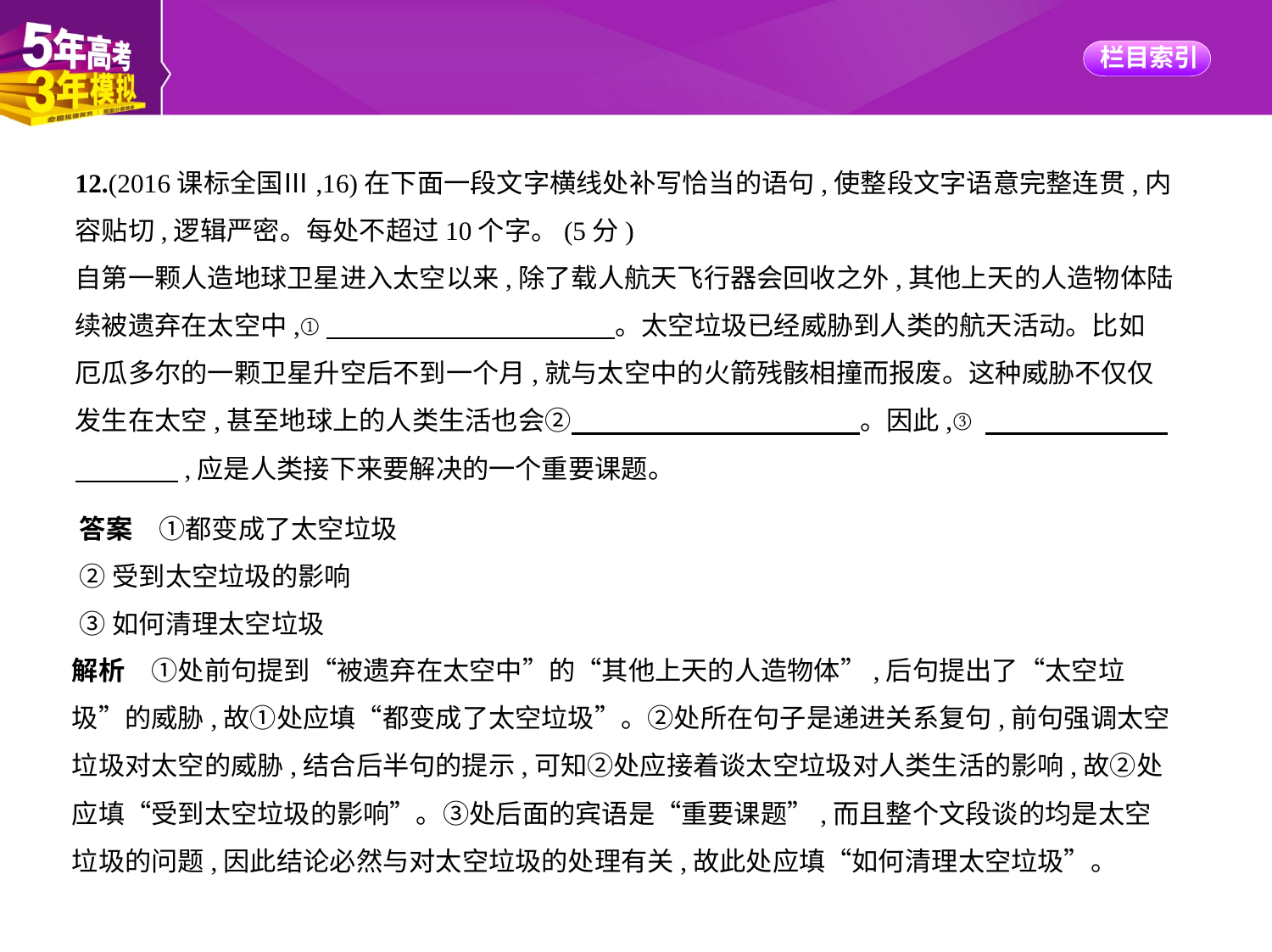

12.(2016课标全国Ⅲ,16)在下面一段文字横线处补写恰当的语句,使整段文字语意完整连贯,内
容贴切,逻辑严密。每处不超过10个字。(5分)
自第一颗人造地球卫星进入太空以来,除了载人航天飞行器会回收之外,其他上天的人造物体陆
续被遗弃在太空中,①　　　　　　　　　　    。太空垃圾已经威胁到人类的航天活动。比如
厄瓜多尔的一颗卫星升空后不到一个月,就与太空中的火箭残骸相撞而报废。这种威胁不仅仅
发生在太空,甚至地球上的人类生活也会②　　　　　　　　　　    。因此,③　　　　　　    
　　　    ,应是人类接下来要解决的一个重要课题。
答案　①都变成了太空垃圾
②受到太空垃圾的影响
③如何清理太空垃圾
解析　①处前句提到“被遗弃在太空中”的“其他上天的人造物体”,后句提出了“太空垃
圾”的威胁,故①处应填“都变成了太空垃圾”。②处所在句子是递进关系复句,前句强调太空
垃圾对太空的威胁,结合后半句的提示,可知②处应接着谈太空垃圾对人类生活的影响,故②处
应填“受到太空垃圾的影响”。③处后面的宾语是“重要课题”,而且整个文段谈的均是太空
垃圾的问题,因此结论必然与对太空垃圾的处理有关,故此处应填“如何清理太空垃圾”。